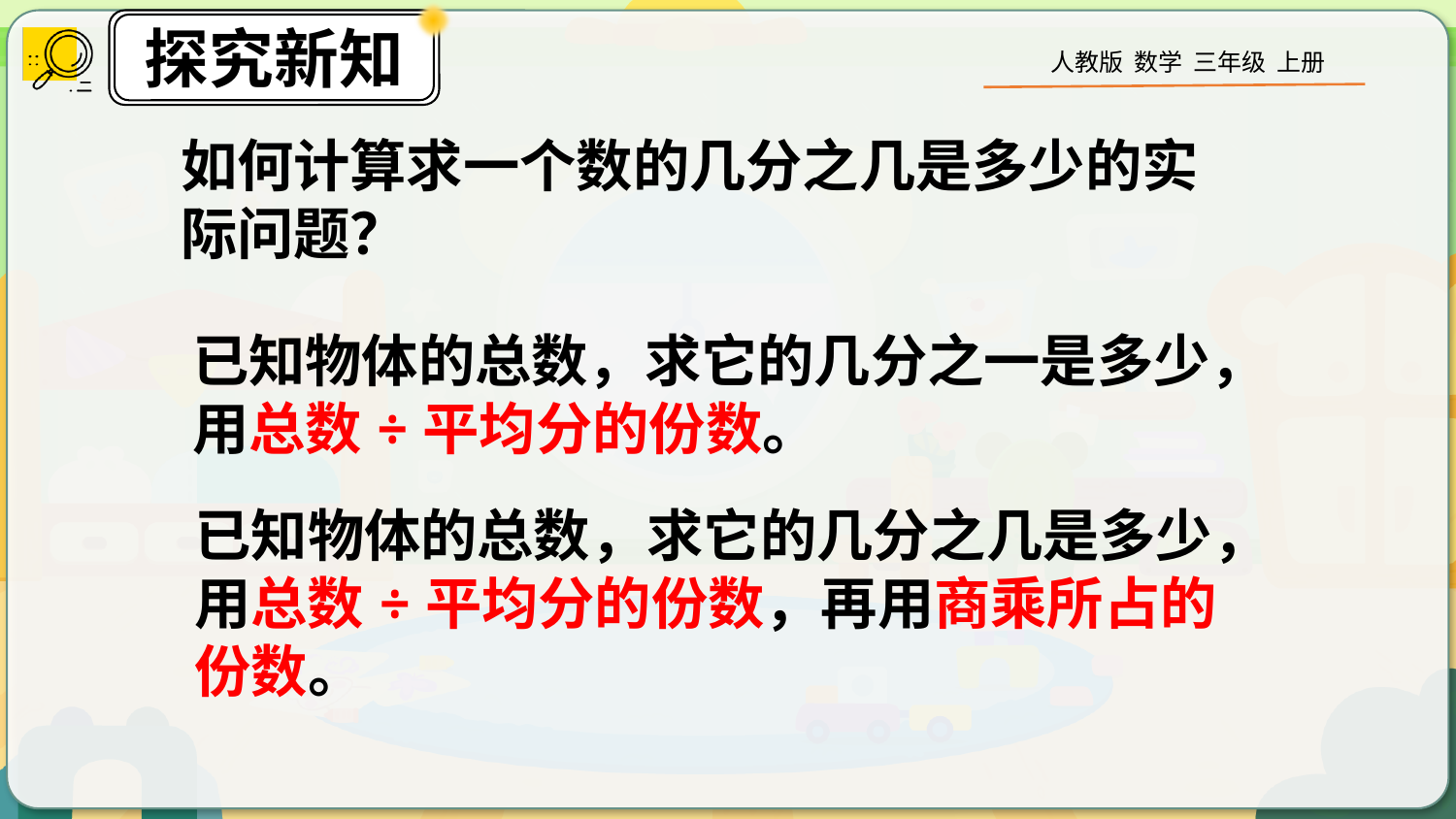

如何计算求一个数的几分之几是多少的实际问题？
已知物体的总数，求它的几分之一是多少，用总数÷平均分的份数。
已知物体的总数，求它的几分之几是多少，用总数÷平均分的份数，再用商乘所占的份数。